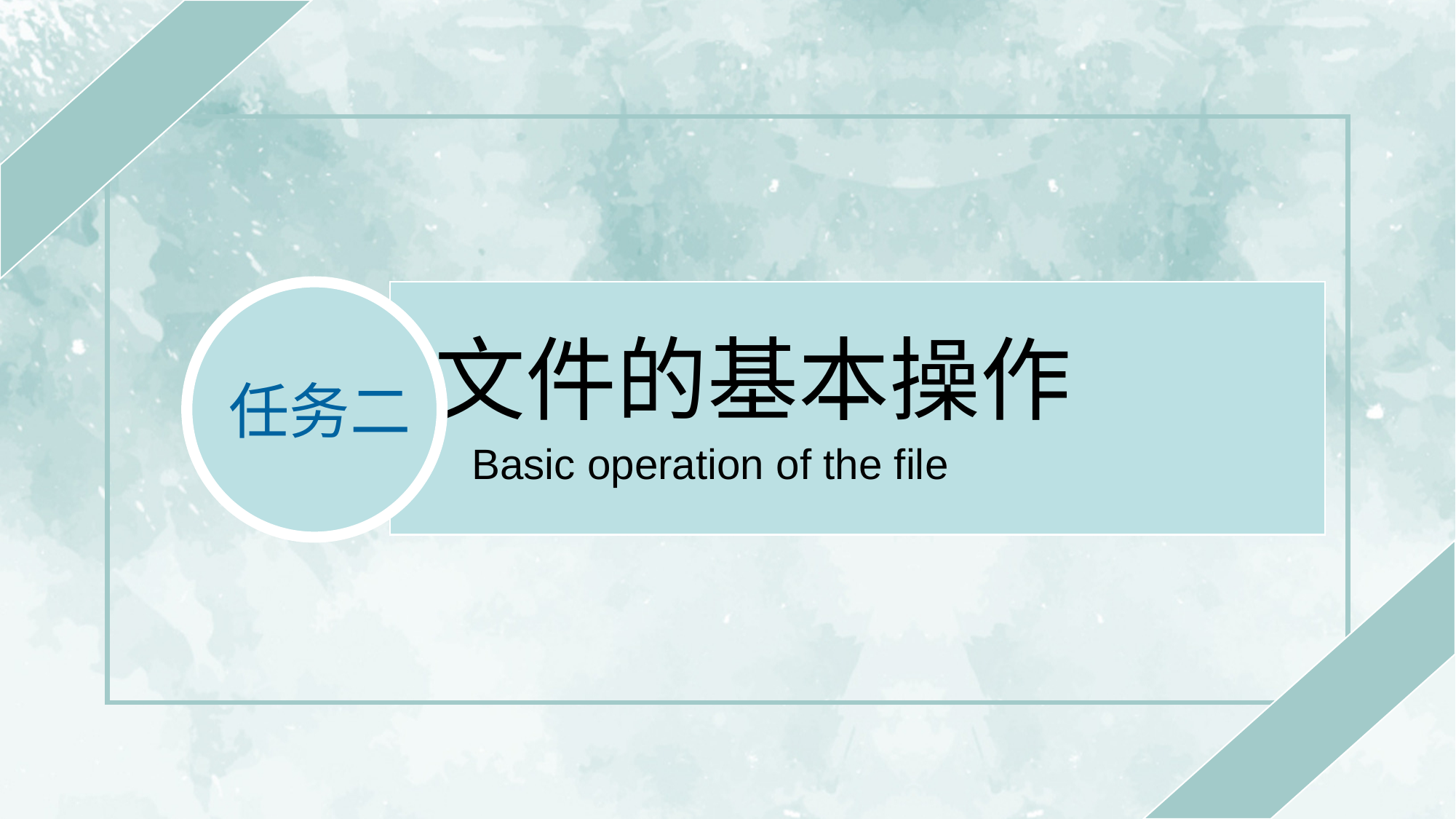

任务二

文件的基本操作
Basic operation of the file